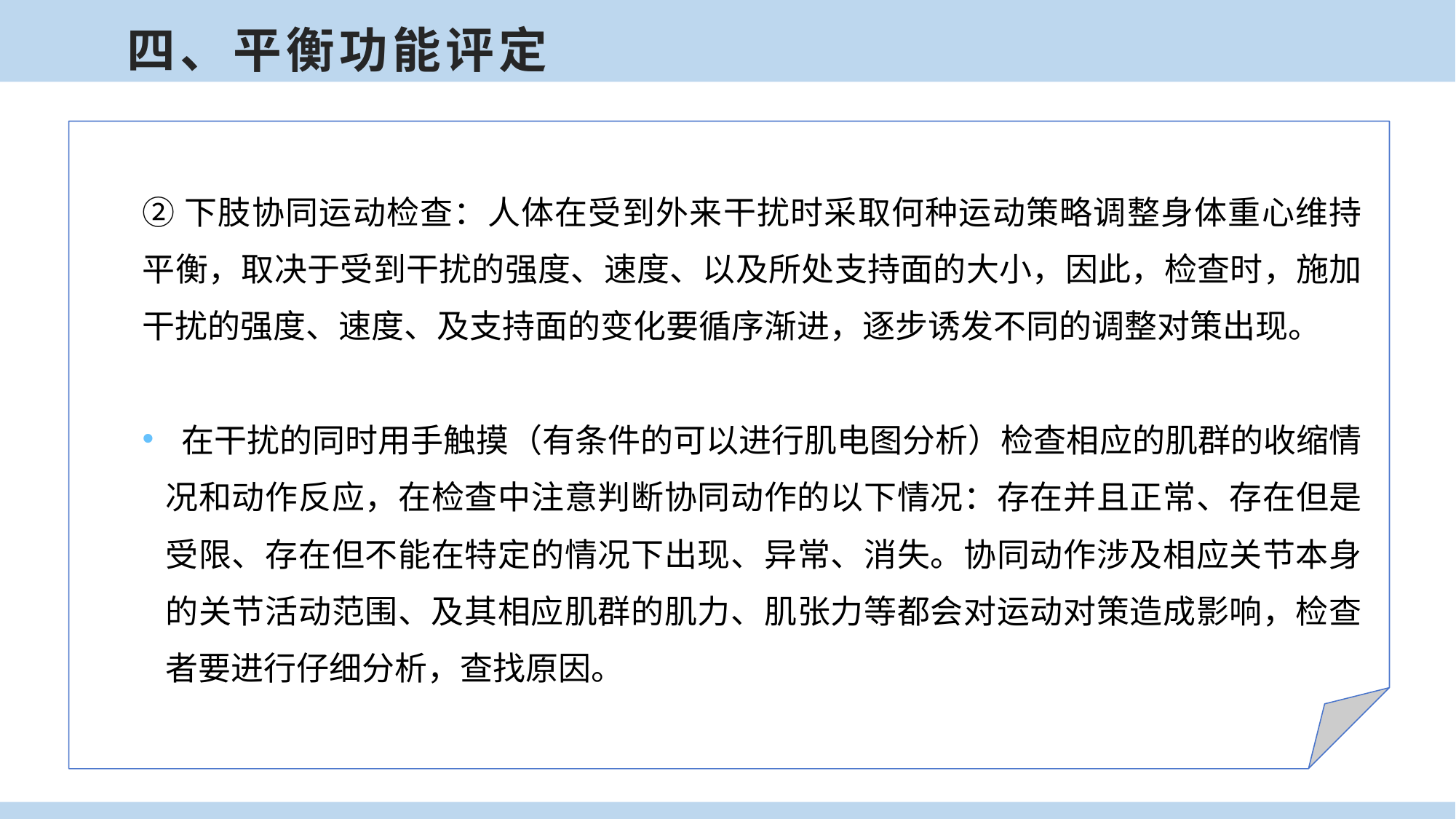

四、平衡功能评定

②下肢协同运动检查：人体在受到外来干扰时采取何种运动策略调整身体重心维持平衡，取决于受到干扰的强度、速度、以及所处支持面的大小，因此，检查时，施加干扰的强度、速度、及支持面的变化要循序渐进，逐步诱发不同的调整对策出现。

 在干扰的同时用手触摸（有条件的可以进行肌电图分析）检查相应的肌群的收缩情况和动作反应，在检查中注意判断协同动作的以下情况：存在并且正常、存在但是受限、存在但不能在特定的情况下出现、异常、消失。协同动作涉及相应关节本身的关节活动范围、及其相应肌群的肌力、肌张力等都会对运动对策造成影响，检查者要进行仔细分析，查找原因。